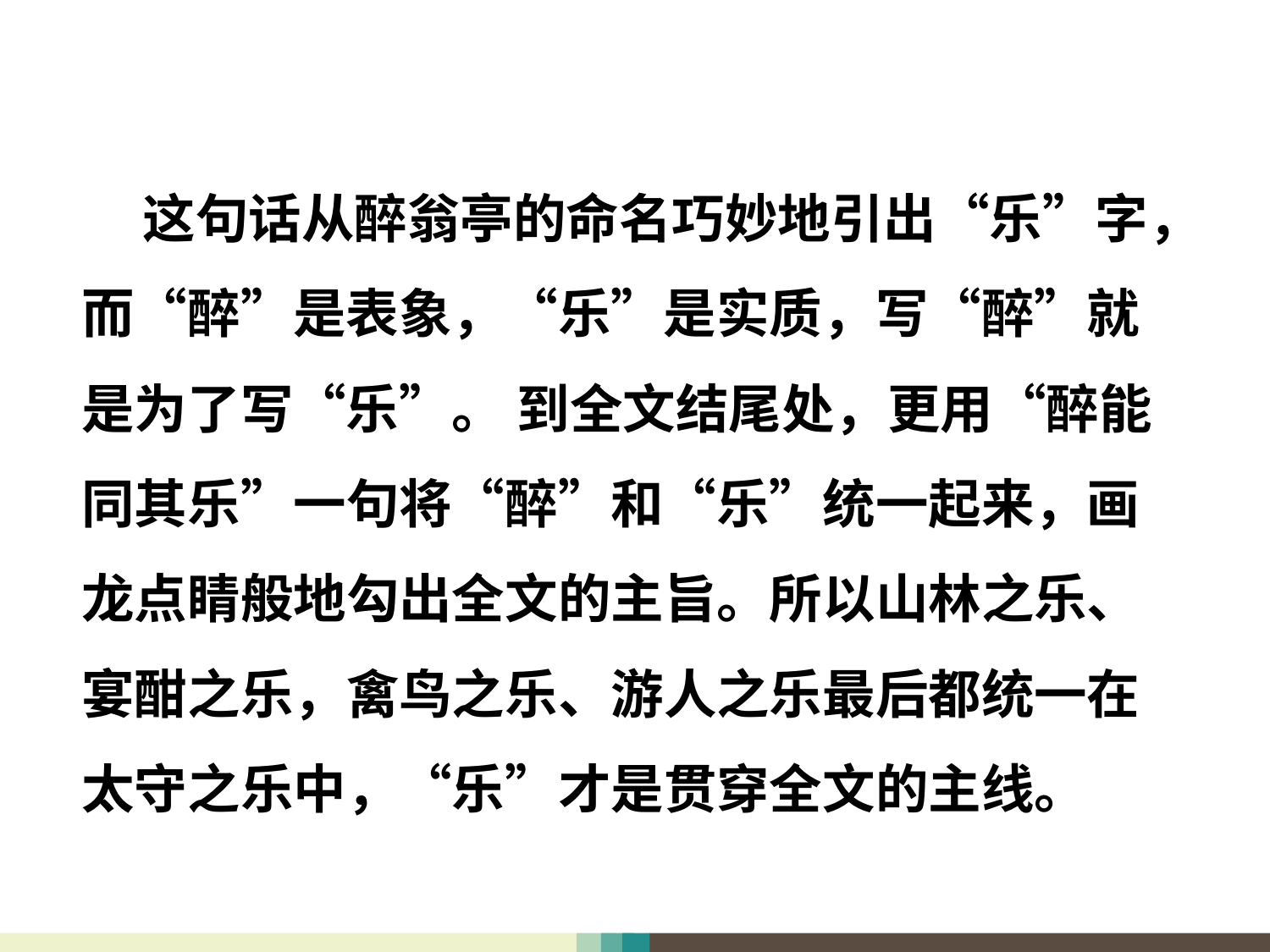

这句话从醉翁亭的命名巧妙地引出“乐”字，而“醉”是表象，“乐”是实质，写“醉”就是为了写“乐”。 到全文结尾处，更用“醉能同其乐”一句将“醉”和“乐”统一起来，画龙点睛般地勾出全文的主旨。所以山林之乐、宴酣之乐，禽鸟之乐、游人之乐最后都统一在太守之乐中，“乐”才是贯穿全文的主线。